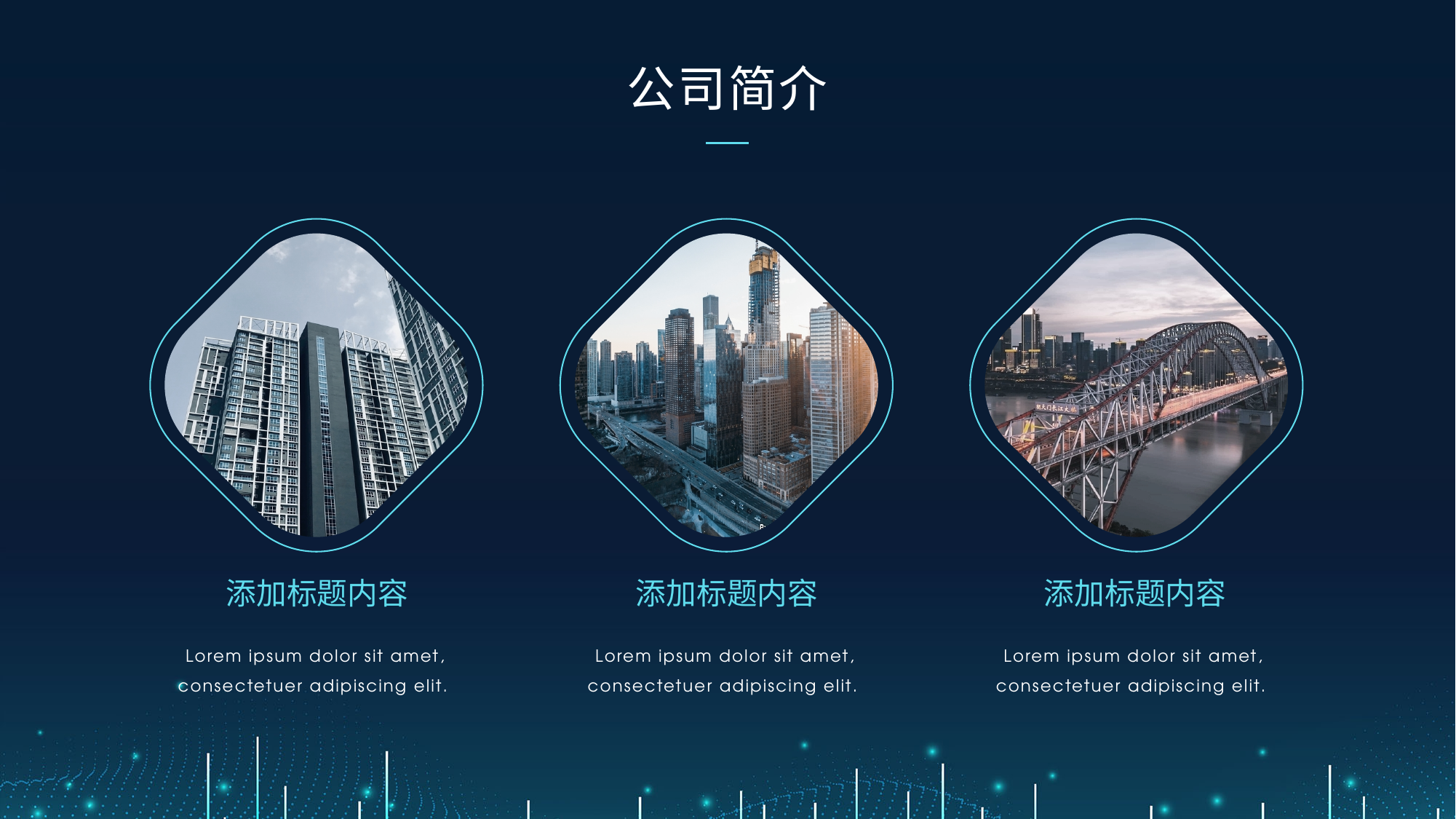

公司简介

添加标题内容
添加标题内容
添加标题内容
Lorem ipsum dolor sit amet, consectetuer adipiscing elit.
Lorem ipsum dolor sit amet, consectetuer adipiscing elit.
Lorem ipsum dolor sit amet, consectetuer adipiscing elit.